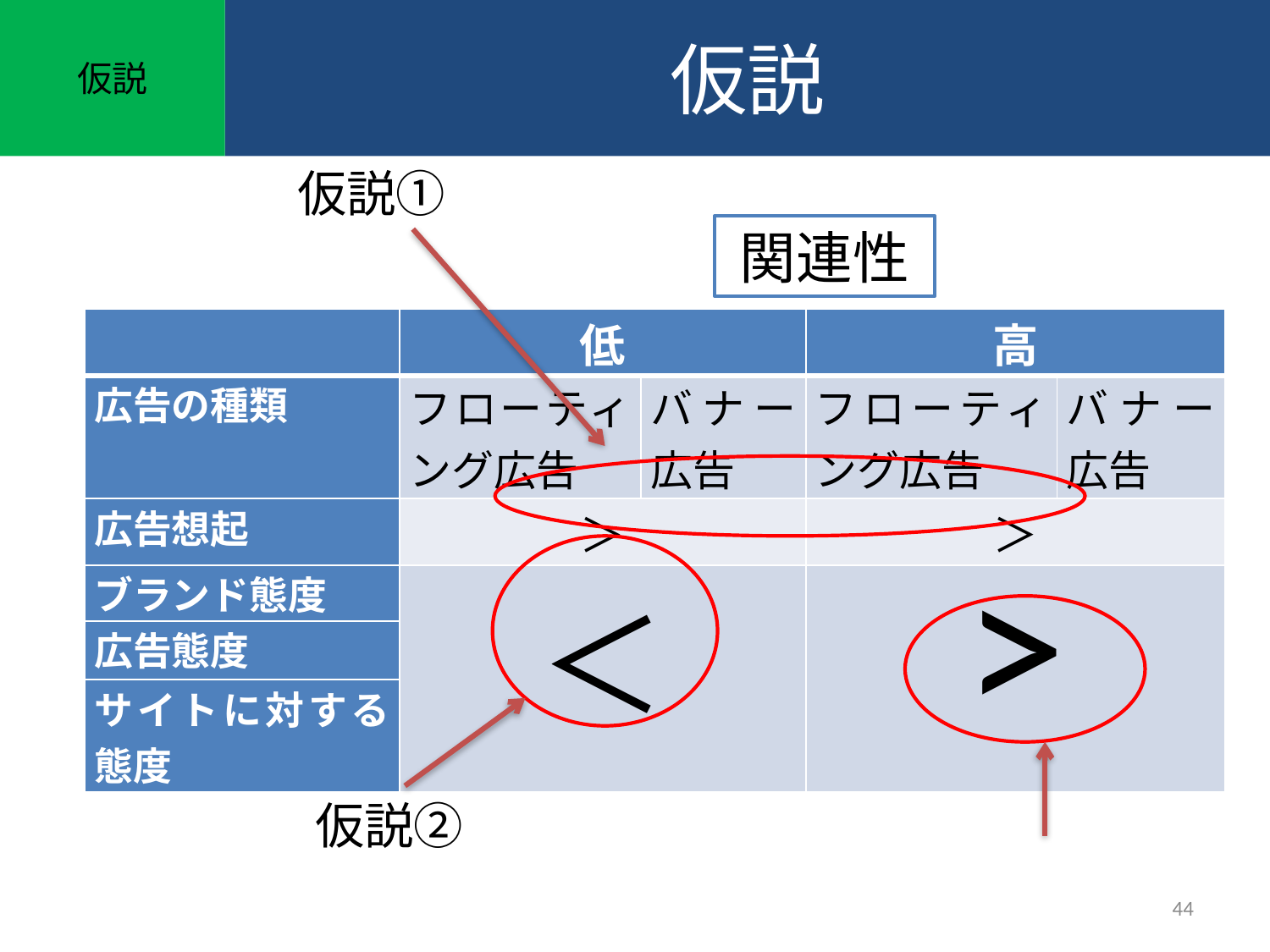

仮説
# 仮説
仮説①
関連性
|  | 低 |  | 高 |  |
| --- | --- | --- | --- | --- |
| 広告の種類 | フローティング広告 | バナー広告 | フローティング広告 | バナー広告 |
| 広告想起 | ＞ |  | ＞ |  |
| ブランド態度 | ＜ |  | > |  |
| 広告態度 |  |  |  |  |
| サイトに対する態度 |  |  |  |  |

仮説②
44